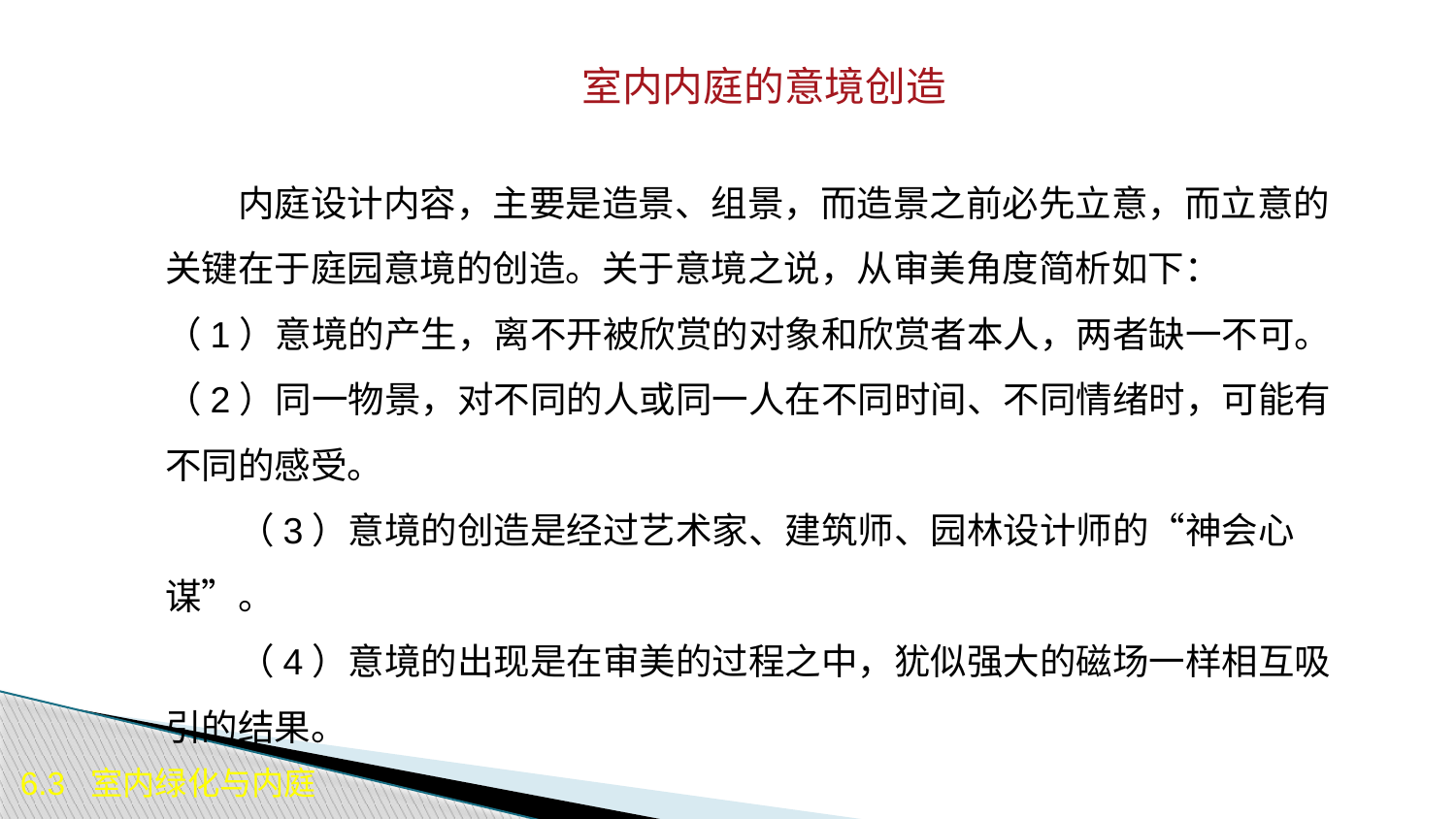

室内内庭的意境创造
内庭设计内容，主要是造景、组景，而造景之前必先立意，而立意的关键在于庭园意境的创造。关于意境之说，从审美角度简析如下：
（1）意境的产生，离不开被欣赏的对象和欣赏者本人，两者缺一不可。
（2）同一物景，对不同的人或同一人在不同时间、不同情绪时，可能有不同的感受。
（3）意境的创造是经过艺术家、建筑师、园林设计师的“神会心谋”。
（4）意境的出现是在审美的过程之中，犹似强大的磁场一样相互吸引的结果。
6.3  室内绿化与内庭